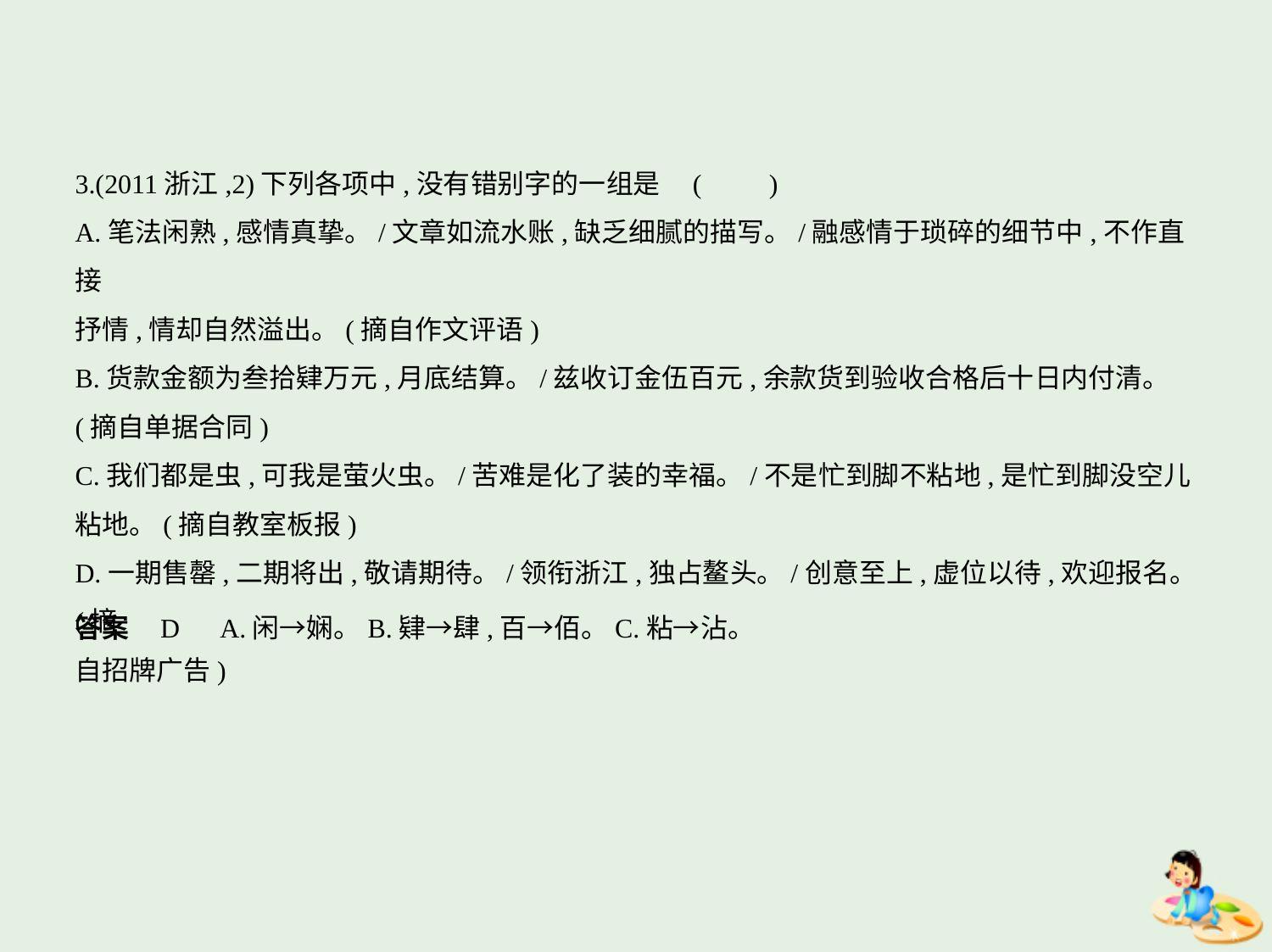

3.(2011浙江,2)下列各项中,没有错别字的一组是 (　　)
A.笔法闲熟,感情真挚。/文章如流水账,缺乏细腻的描写。/融感情于琐碎的细节中,不作直接
抒情,情却自然溢出。(摘自作文评语)
B.货款金额为叁拾肄万元,月底结算。/兹收订金伍百元,余款货到验收合格后十日内付清。
(摘自单据合同)
C.我们都是虫,可我是萤火虫。/苦难是化了装的幸福。/不是忙到脚不粘地,是忙到脚没空儿
粘地。(摘自教室板报)
D.一期售罄,二期将出,敬请期待。/领衔浙江,独占鳌头。/创意至上,虚位以待,欢迎报名。(摘
自招牌广告)
答案    D　A.闲→娴。B.肄→肆,百→佰。C.粘→沾。